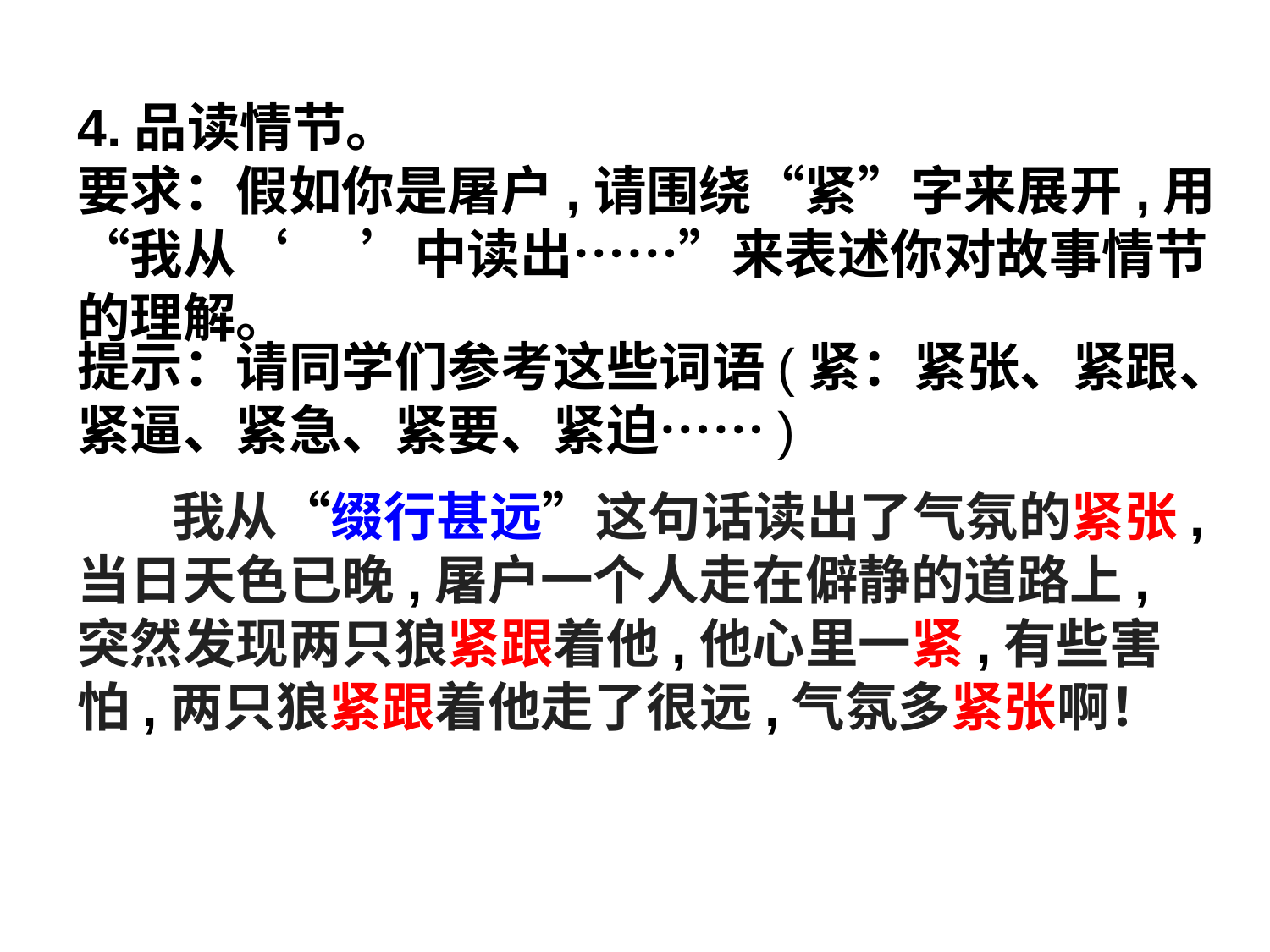

4.品读情节。
要求：假如你是屠户,请围绕“紧”字来展开,用“我从‘      ’中读出……”来表述你对故事情节的理解。
提示：请同学们参考这些词语(紧：紧张、紧跟、紧逼、紧急、紧要、紧迫……)
    我从“缀行甚远”这句话读出了气氛的紧张,当日天色已晚,屠户一个人走在僻静的道路上,突然发现两只狼紧跟着他,他心里一紧,有些害怕,两只狼紧跟着他走了很远,气氛多紧张啊！